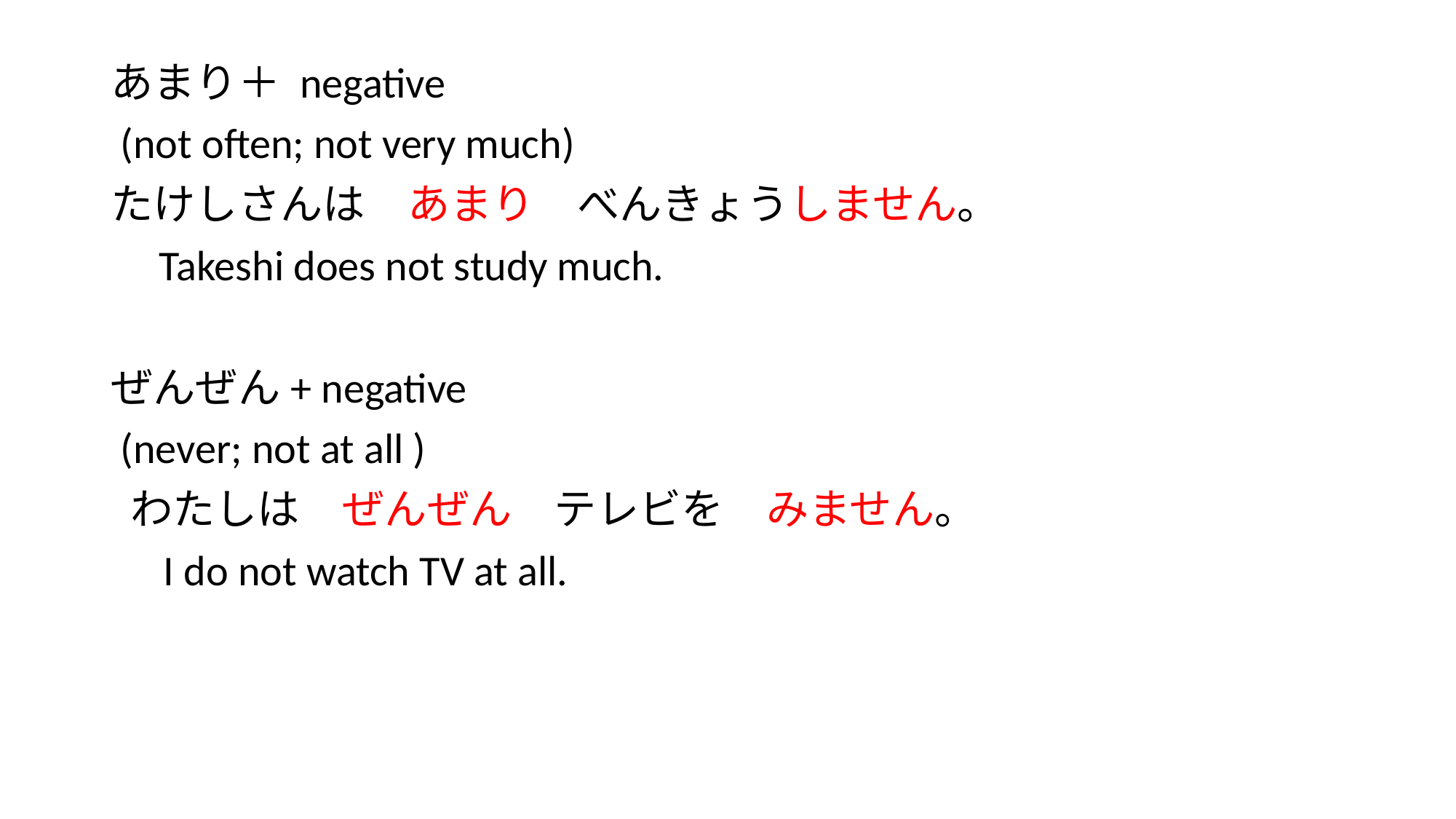

#
あまり＋ negative
 (not often; not very much)
たけしさんは　あまり　べんきょうしません。
     Takeshi does not study much.

ぜんぜん+ negative
 (never; not at all )
 わたしは　ぜんぜん　テレビを　みません。
　I do not watch TV at all.